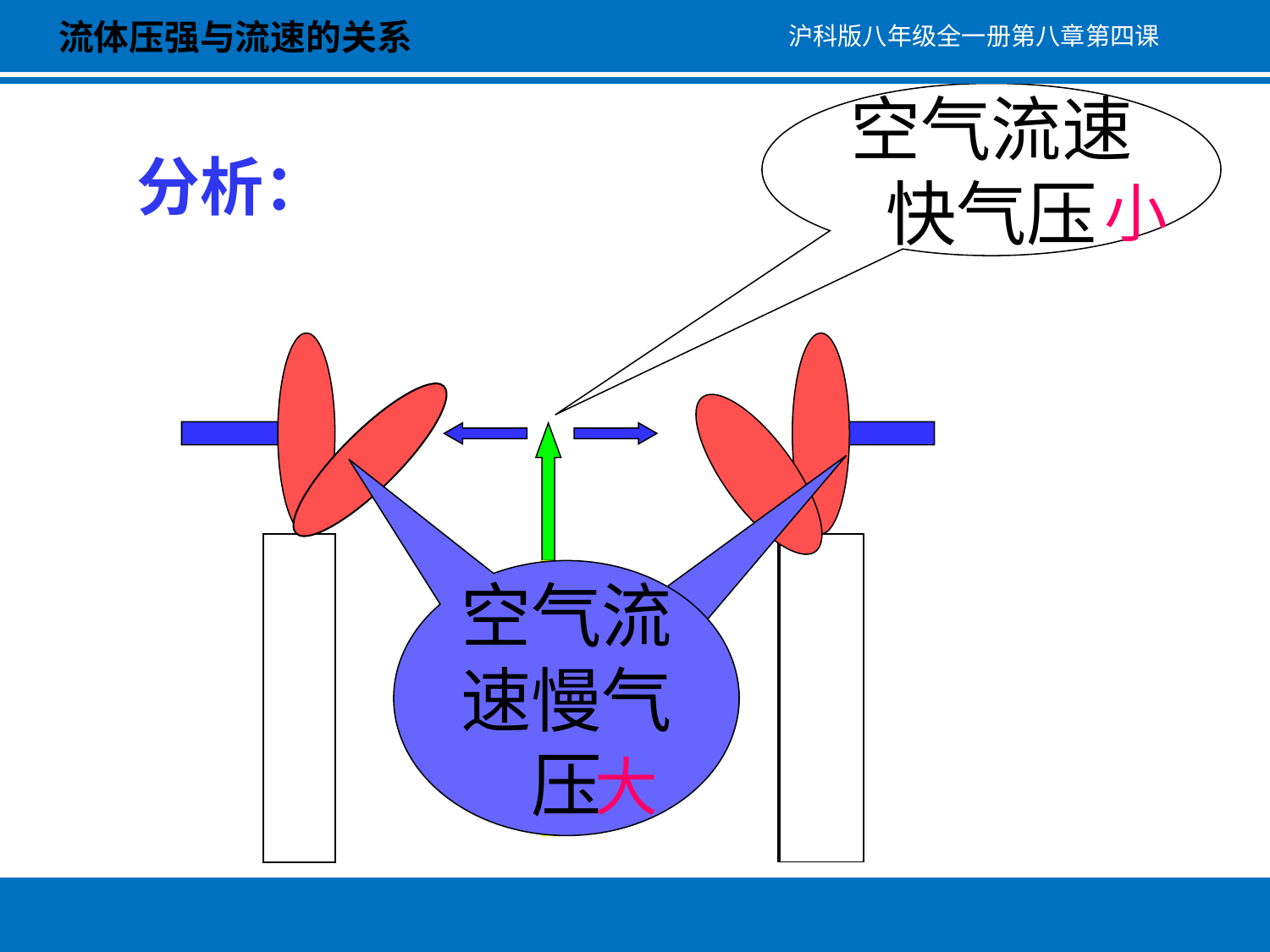

流体压强与流速的关系
沪科版八年级全一册第八章第四课

空气流速快气压
分析：
小

空气流速慢气压

大